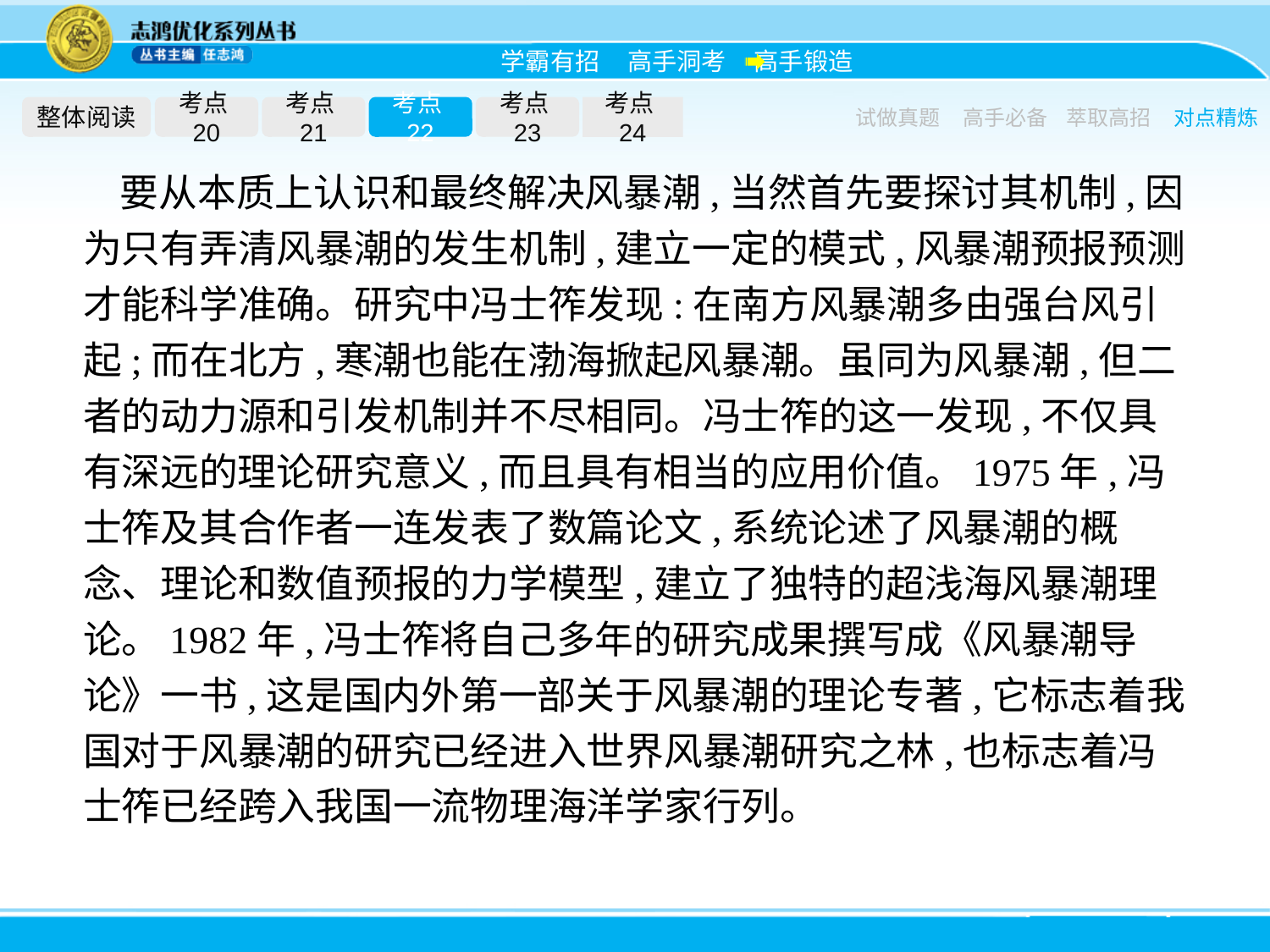

整体阅读
考点20
考点21
考点22
考点23
考点24
试做真题
高手必备
萃取高招
对点精炼
要从本质上认识和最终解决风暴潮,当然首先要探讨其机制,因为只有弄清风暴潮的发生机制,建立一定的模式,风暴潮预报预测才能科学准确。研究中冯士筰发现:在南方风暴潮多由强台风引起;而在北方,寒潮也能在渤海掀起风暴潮。虽同为风暴潮,但二者的动力源和引发机制并不尽相同。冯士筰的这一发现,不仅具有深远的理论研究意义,而且具有相当的应用价值。1975年,冯士筰及其合作者一连发表了数篇论文,系统论述了风暴潮的概念、理论和数值预报的力学模型,建立了独特的超浅海风暴潮理论。1982年,冯士筰将自己多年的研究成果撰写成《风暴潮导论》一书,这是国内外第一部关于风暴潮的理论专著,它标志着我国对于风暴潮的研究已经进入世界风暴潮研究之林,也标志着冯士筰已经跨入我国一流物理海洋学家行列。